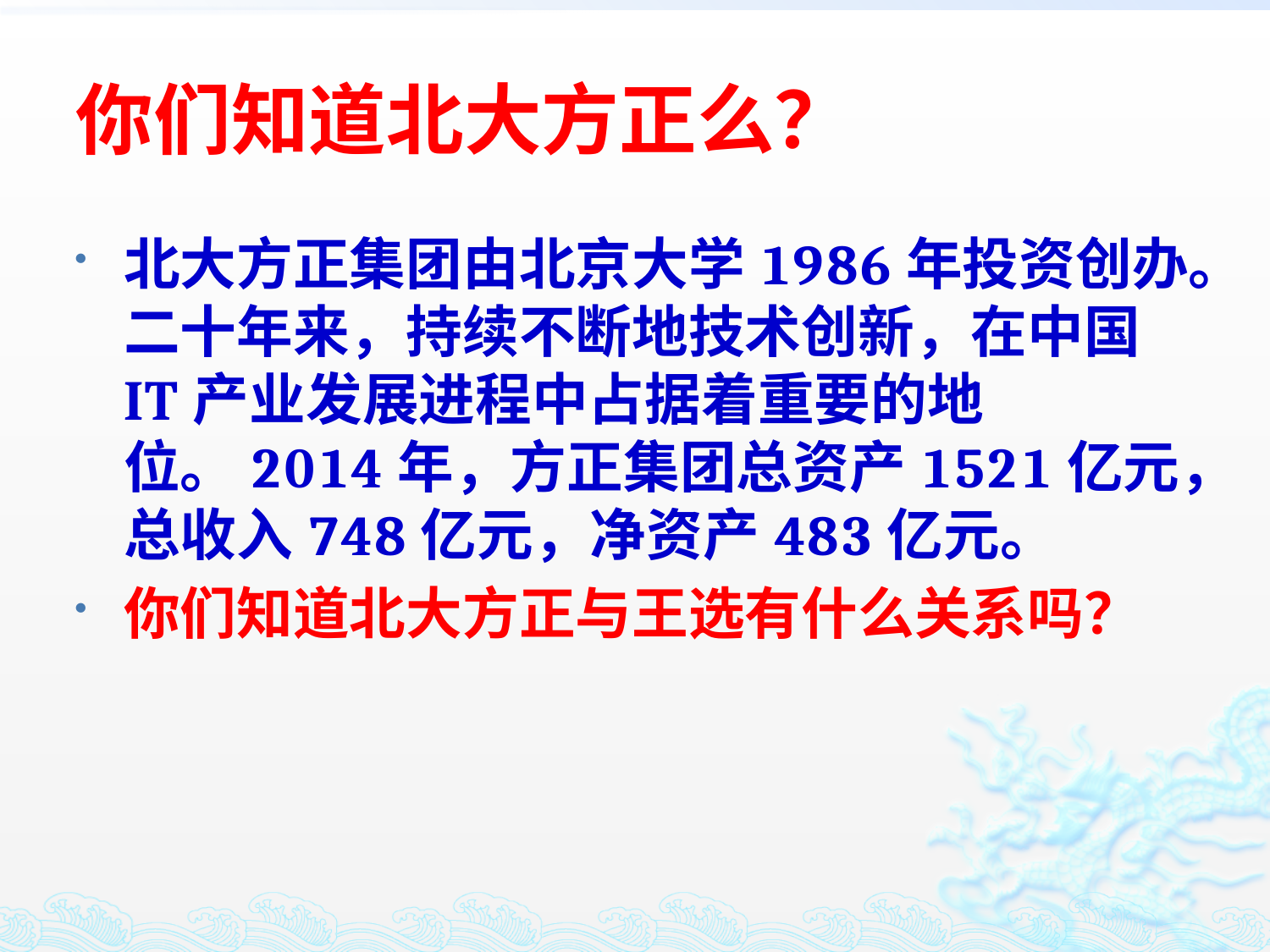

# 你们知道北大方正么？
北大方正集团由北京大学1986年投资创办。二十年来，持续不断地技术创新，在中国IT产业发展进程中占据着重要的地位。2014年，方正集团总资产1521亿元，总收入748亿元，净资产483亿元。
你们知道北大方正与王选有什么关系吗？